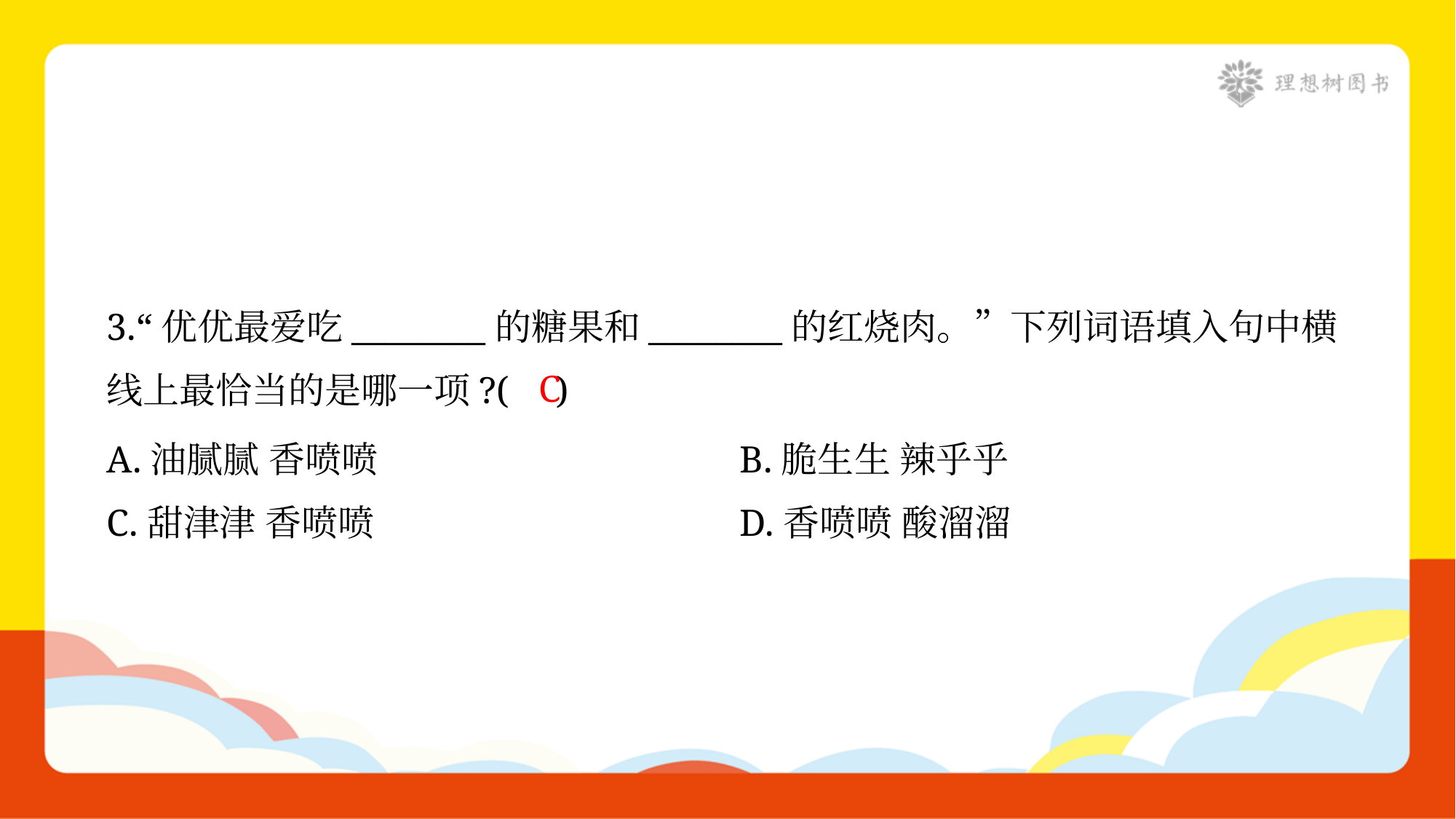

3.“优优最爱吃________的糖果和________的红烧肉。”下列词语填入句中横
线上最恰当的是哪一项?(     )
C
A.油腻腻 香喷喷	B.脆生生 辣乎乎
C.甜津津 香喷喷	D.香喷喷 酸溜溜